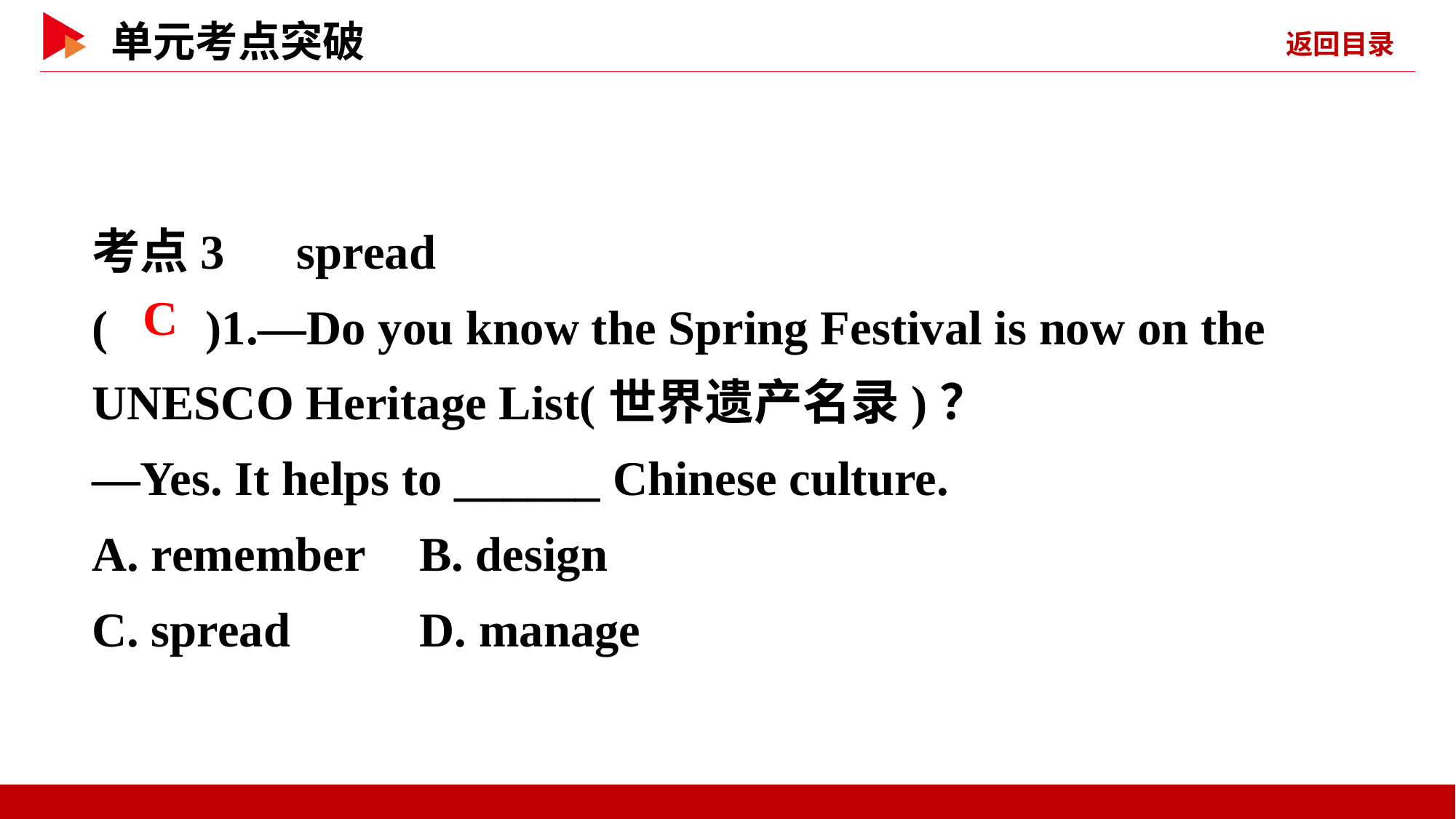

考点3　spread
(        )1.—Do you know the Spring Festival is now on the UNESCO Heritage List(世界遗产名录)？
—Yes. It helps to ______ Chinese culture.
A. remember	B. design
C. spread	         D. manage
   C